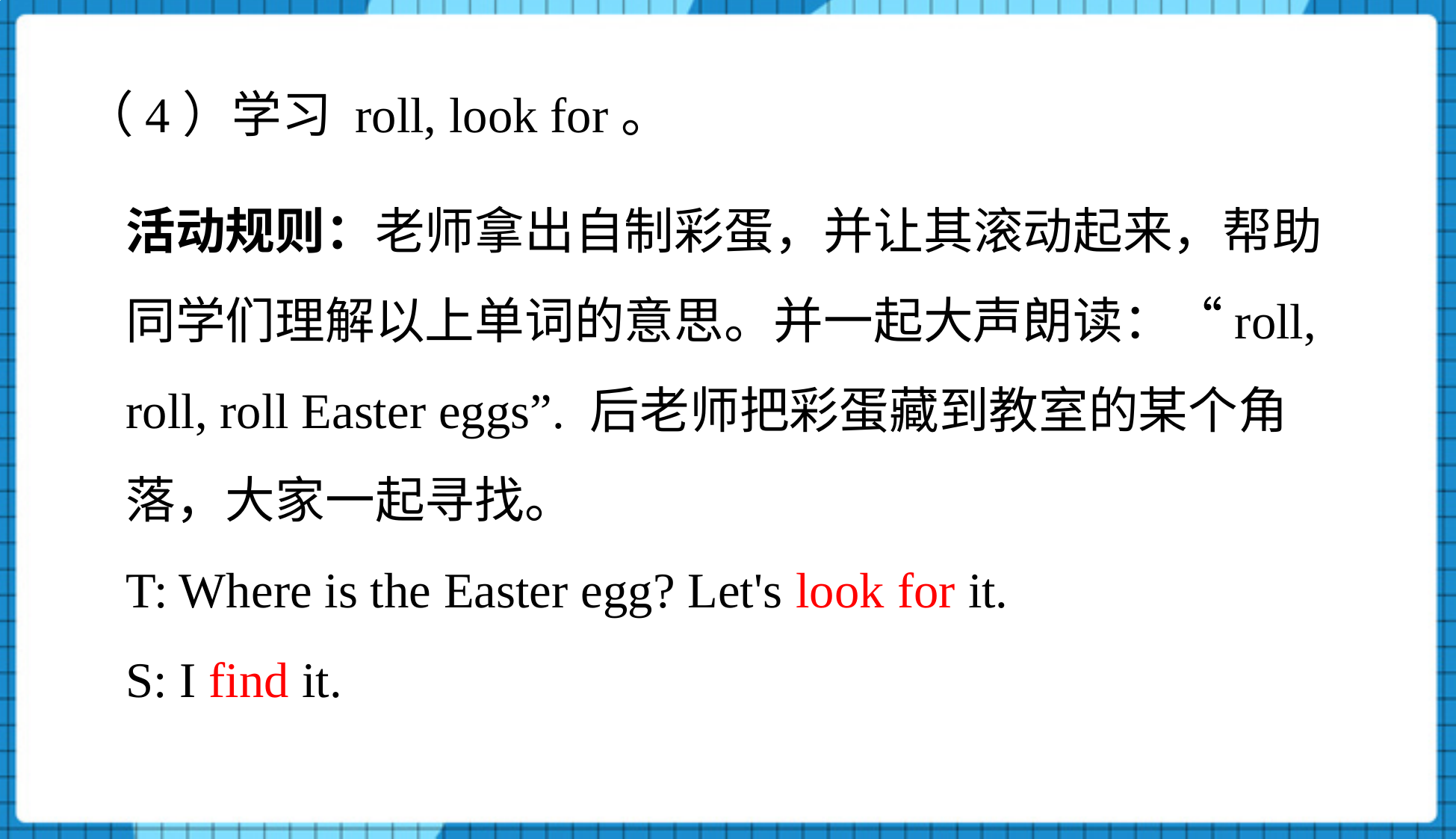

（4）学习 roll, look for。
活动规则：老师拿出自制彩蛋，并让其滚动起来，帮助同学们理解以上单词的意思。并一起大声朗读：“roll, roll, roll Easter eggs”. 后老师把彩蛋藏到教室的某个角落，大家一起寻找。
T: Where is the Easter egg? Let's look for it.
S: I find it.